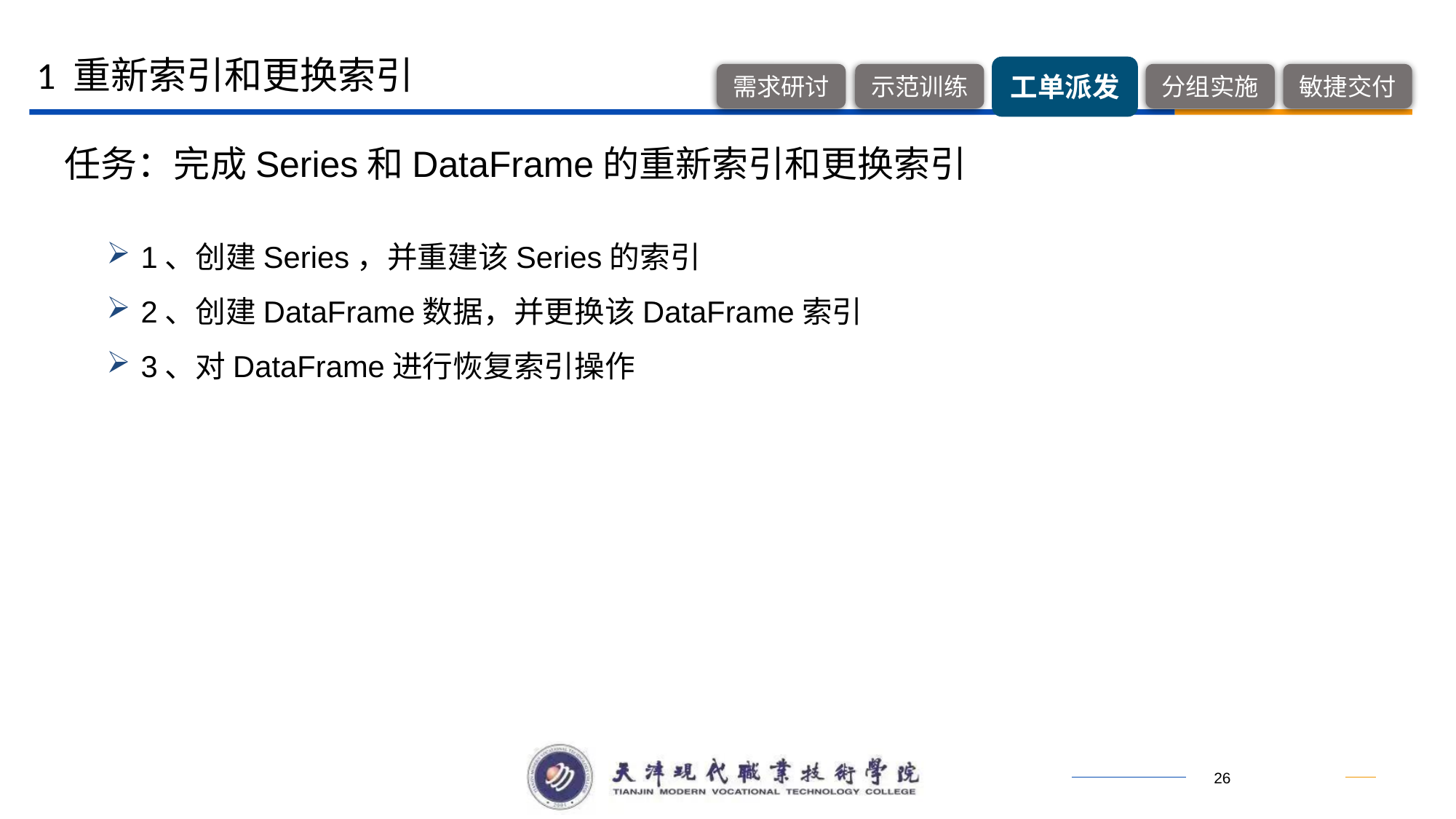

1 重新索引和更换索引

任务：完成Series和DataFrame的重新索引和更换索引
1、创建Series，并重建该Series的索引
2、创建DataFrame数据，并更换该DataFrame索引
3、对DataFrame进行恢复索引操作